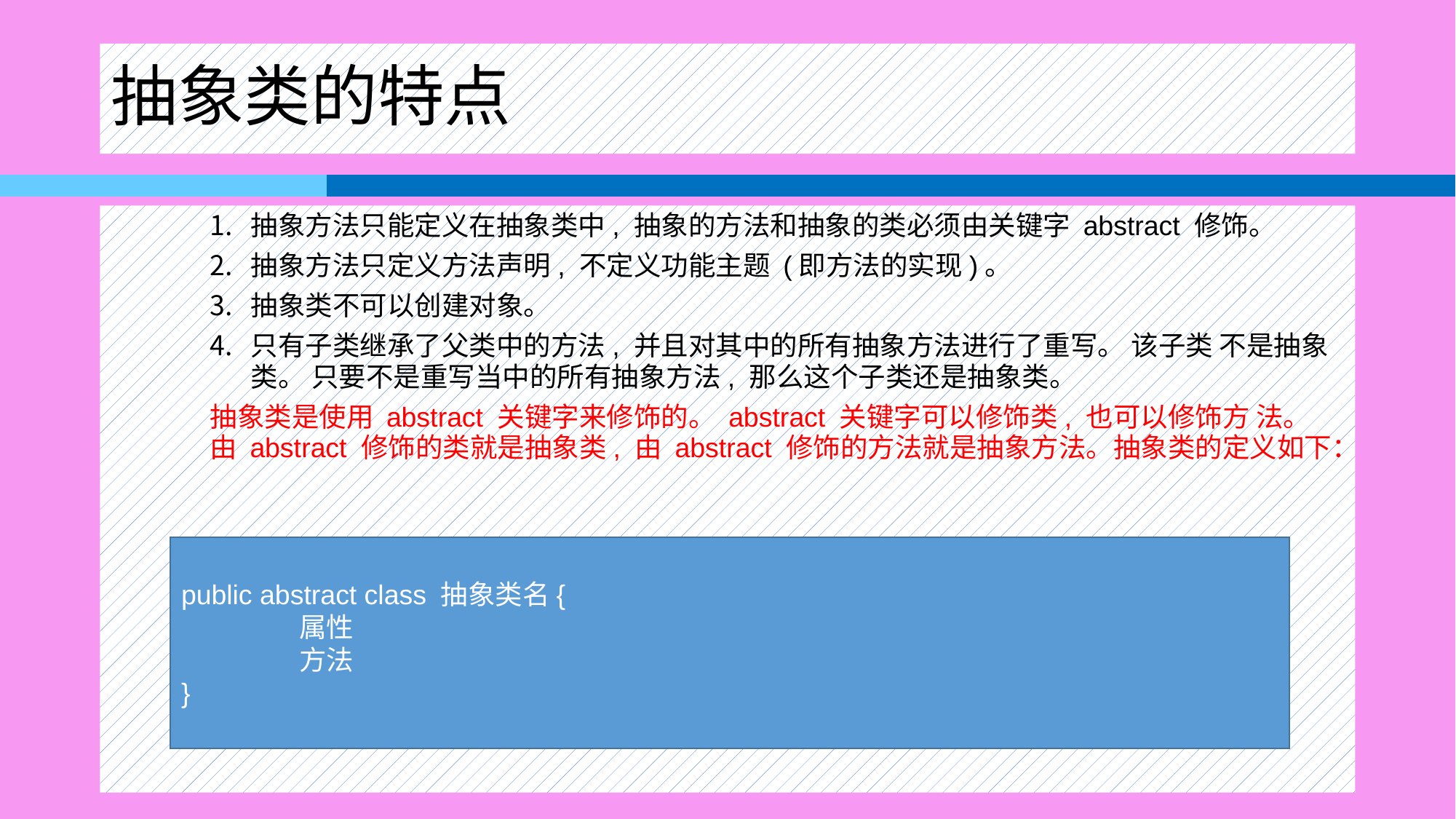

# 抽象类的特点
抽象方法只能定义在抽象类中, 抽象的方法和抽象的类必须由关键字 abstract 修饰。
抽象方法只定义方法声明, 不定义功能主题 (即方法的实现)。
抽象类不可以创建对象。
只有子类继承了父类中的方法, 并且对其中的所有抽象方法进行了重写。 该子类 不是抽象类。 只要不是重写当中的所有抽象方法, 那么这个子类还是抽象类。
抽象类是使用 abstract 关键字来修饰的。 abstract 关键字可以修饰类, 也可以修饰方 法。 由 abstract 修饰的类就是抽象类, 由 abstract 修饰的方法就是抽象方法。抽象类的定义如下：
public abstract class 抽象类名{
                  属性
                  方法
}